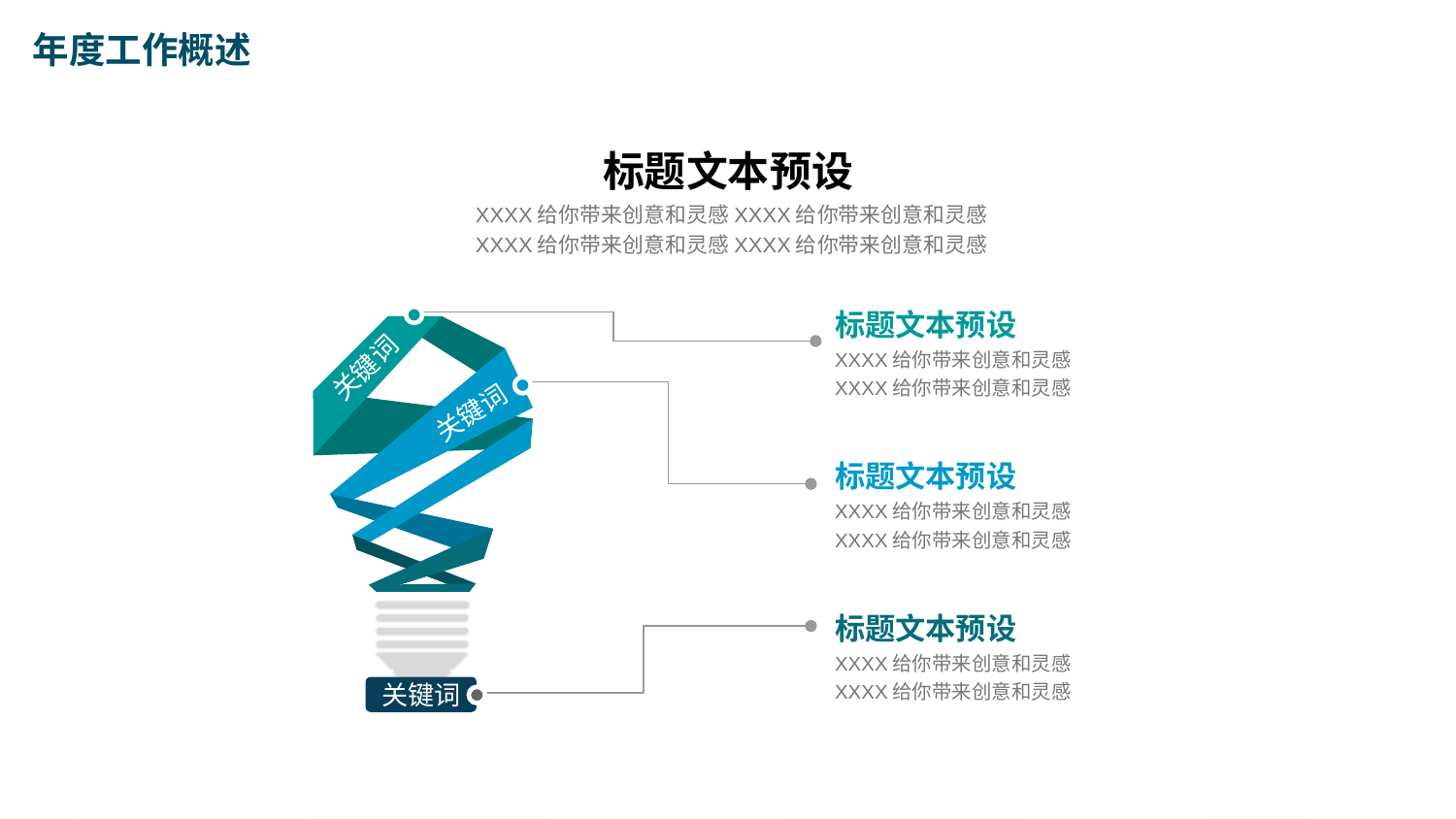

年度工作概述
标题文本预设
XXXX给你带来创意和灵感XXXX给你带来创意和灵感
XXXX给你带来创意和灵感XXXX给你带来创意和灵感
标题文本预设
XXXX给你带来创意和灵感
XXXX给你带来创意和灵感

关键词

关键词

标题文本预设
XXXX给你带来创意和灵感
XXXX给你带来创意和灵感

标题文本预设
XXXX给你带来创意和灵感
XXXX给你带来创意和灵感
关键词